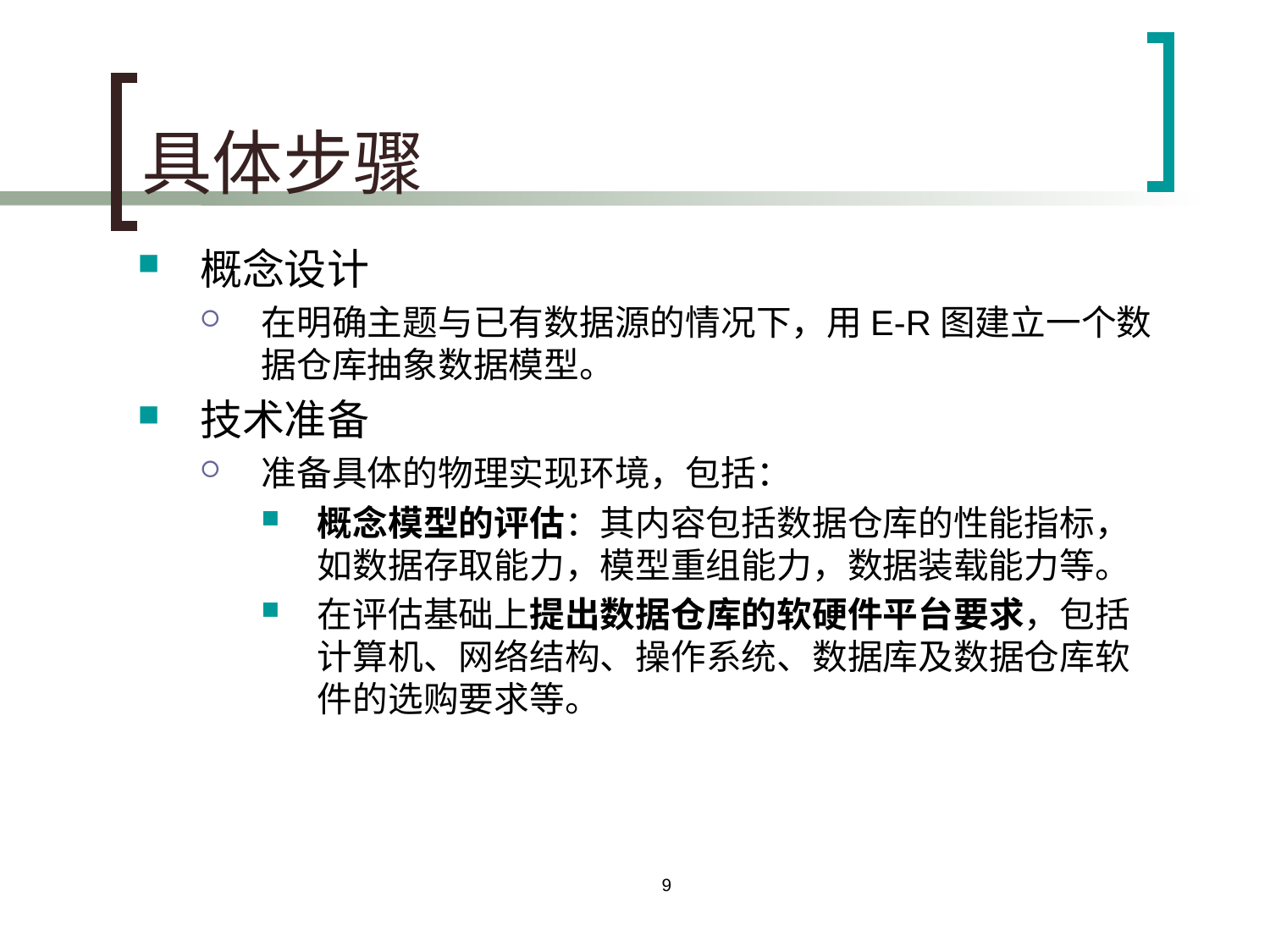

# 具体步骤
概念设计
在明确主题与已有数据源的情况下，用E-R图建立一个数据仓库抽象数据模型。
技术准备
准备具体的物理实现环境，包括：
概念模型的评估：其内容包括数据仓库的性能指标，如数据存取能力，模型重组能力，数据装载能力等。
在评估基础上提出数据仓库的软硬件平台要求，包括计算机、网络结构、操作系统、数据库及数据仓库软件的选购要求等。
9